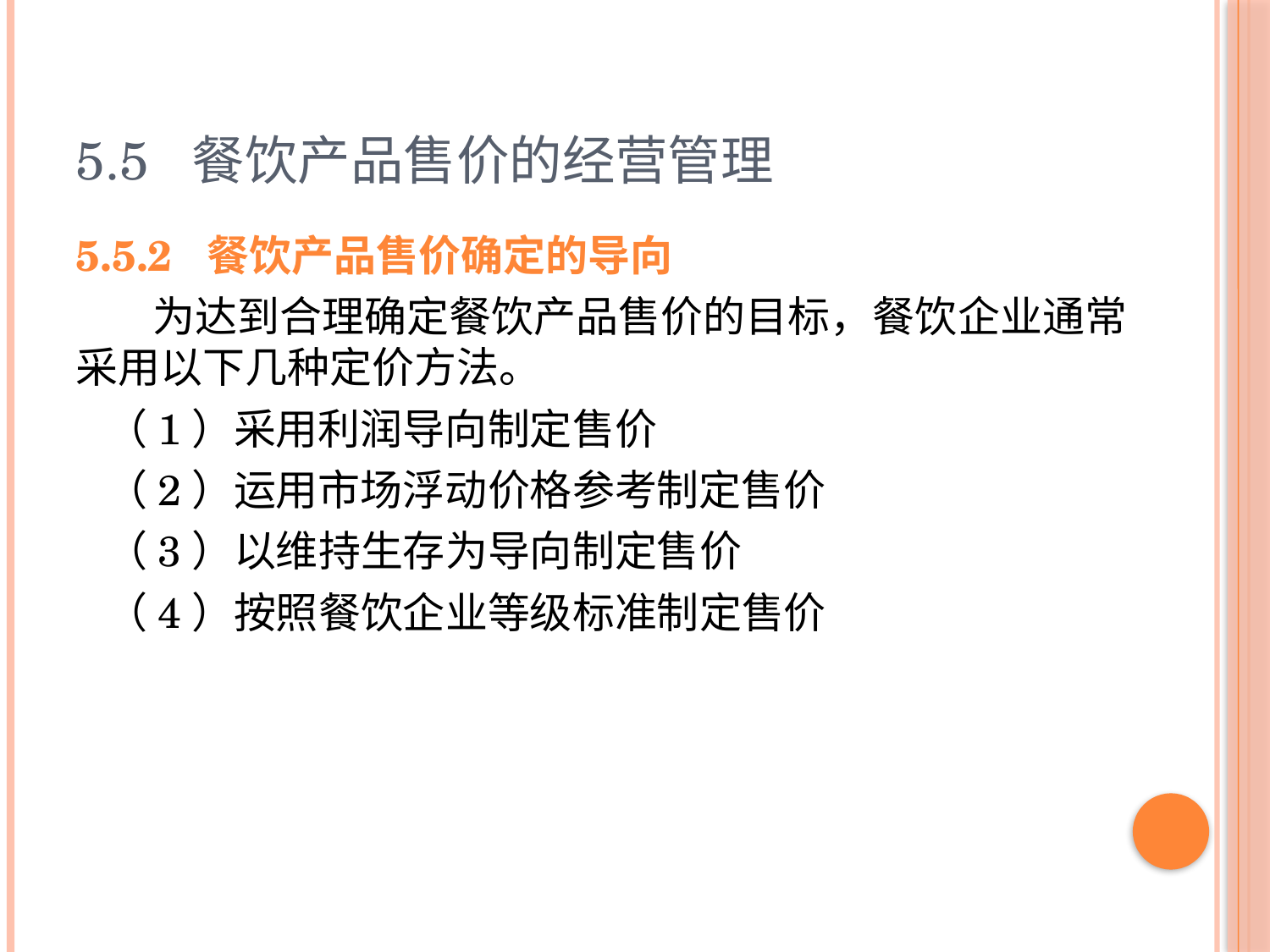

# 5.5  餐饮产品售价的经营管理
5.5.2  餐饮产品售价确定的导向
       为达到合理确定餐饮产品售价的目标，餐饮企业通常采用以下几种定价方法。
  （1）采用利润导向制定售价
  （2）运用市场浮动价格参考制定售价
  （3）以维持生存为导向制定售价
  （4）按照餐饮企业等级标准制定售价